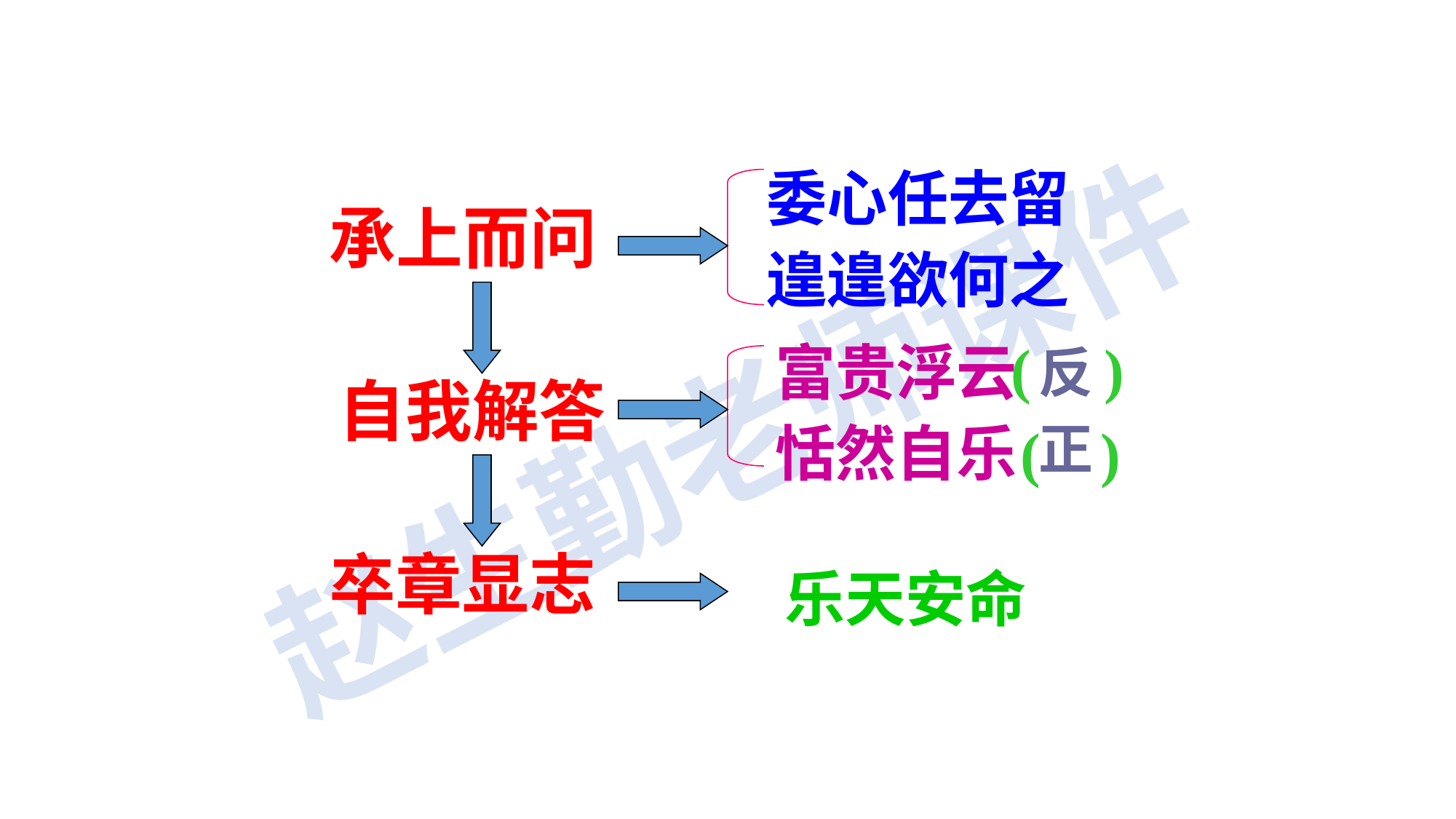

委心任去留

承上而问

遑遑欲何之

(    )
富贵浮云
反

自我解答

恬然自乐
(    )
正

卒章显志
乐天安命